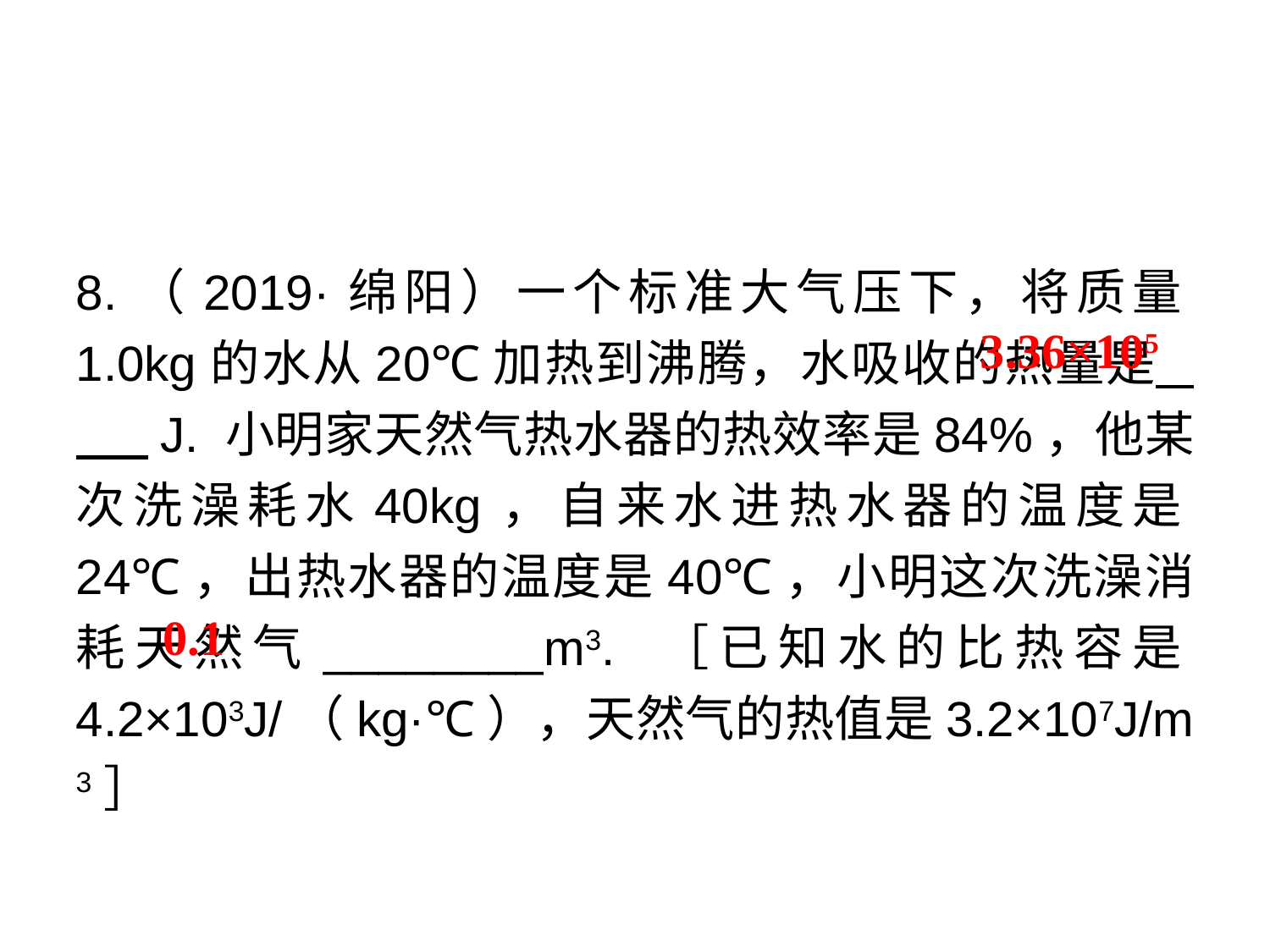

8.（2019·绵阳）一个标准大气压下，将质量1.0kg的水从20℃加热到沸腾，水吸收的热量是    　  J. 小明家天然气热水器的热效率是84%，他某次洗澡耗水40kg，自来水进热水器的温度是24℃，出热水器的温度是40℃，小明这次洗澡消耗天然气________m3. ［已知水的比热容是4.2×103J/（kg·℃），天然气的热值是3.2×107J/m3］
3.36×105
0.1